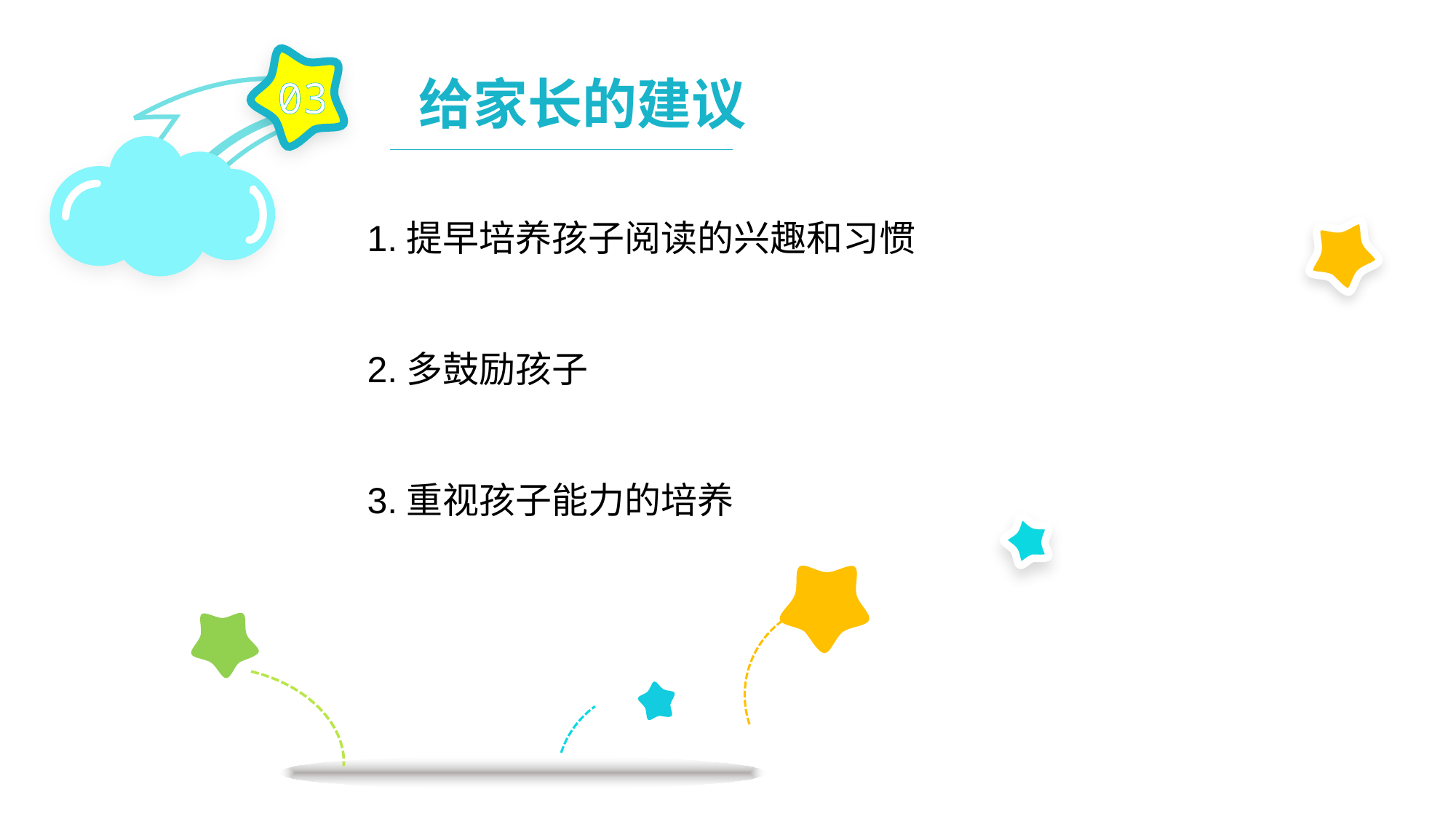

03

给家长的建议

1.提早培养孩子阅读的兴趣和习惯

2.多鼓励孩子

3.重视孩子能力的培养